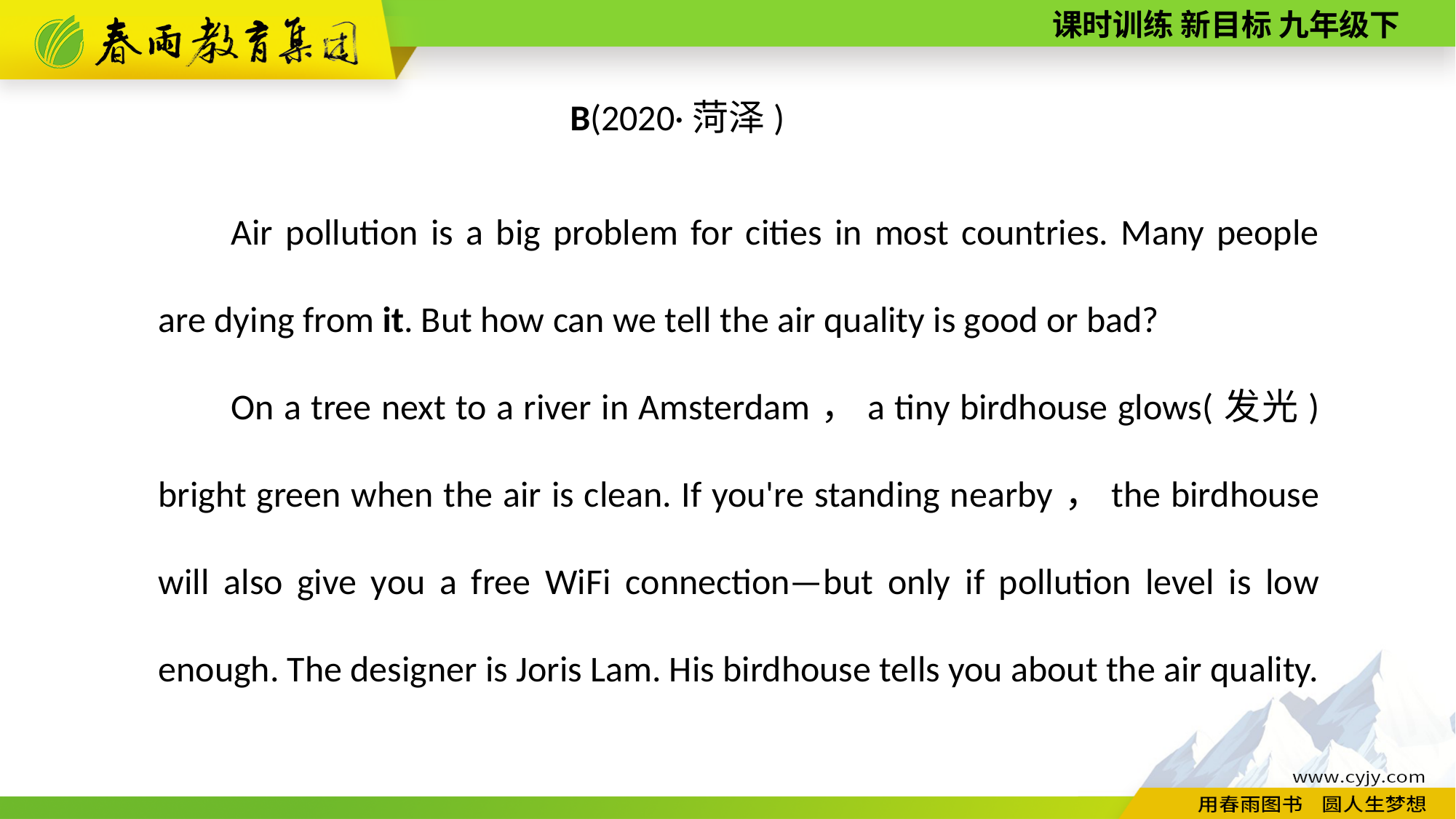

B(2020·菏泽)
Air pollution is a big problem for cities in most countries. Many people are dying from it. But how can we tell the air quality is good or bad?
On a tree next to a river in Amsterdam，a tiny birdhouse glows(发光) bright green when the air is clean. If you're standing nearby，the birdhouse will also give you a free Wi­Fi connection—but only if pollution level is low enough. The designer is Joris Lam. His birdhouse tells you about the air quality.